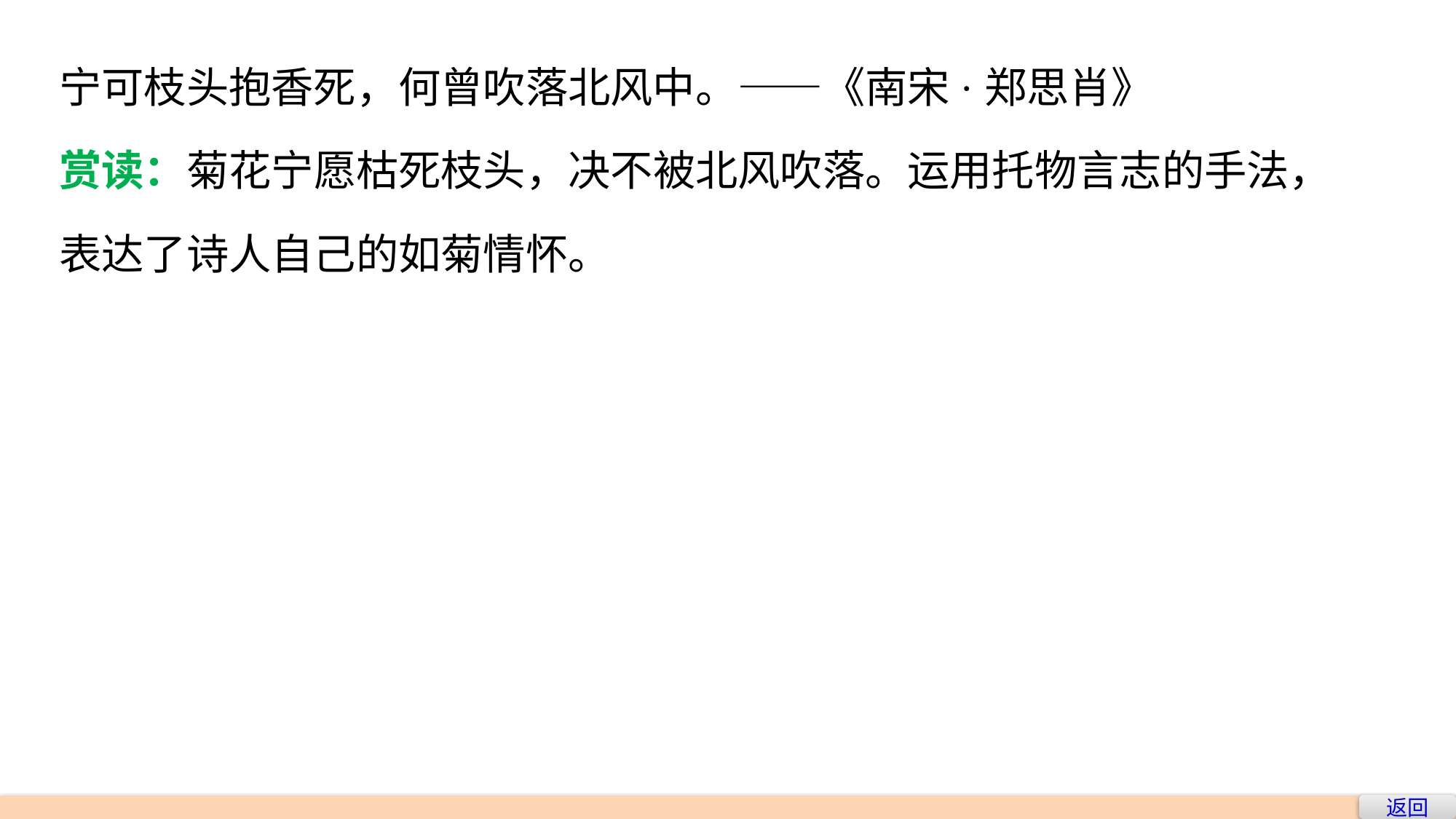

宁可枝头抱香死，何曾吹落北风中。——《南宋·郑思肖》
赏读：菊花宁愿枯死枝头，决不被北风吹落。运用托物言志的手法，表达了诗人自己的如菊情怀。
返回